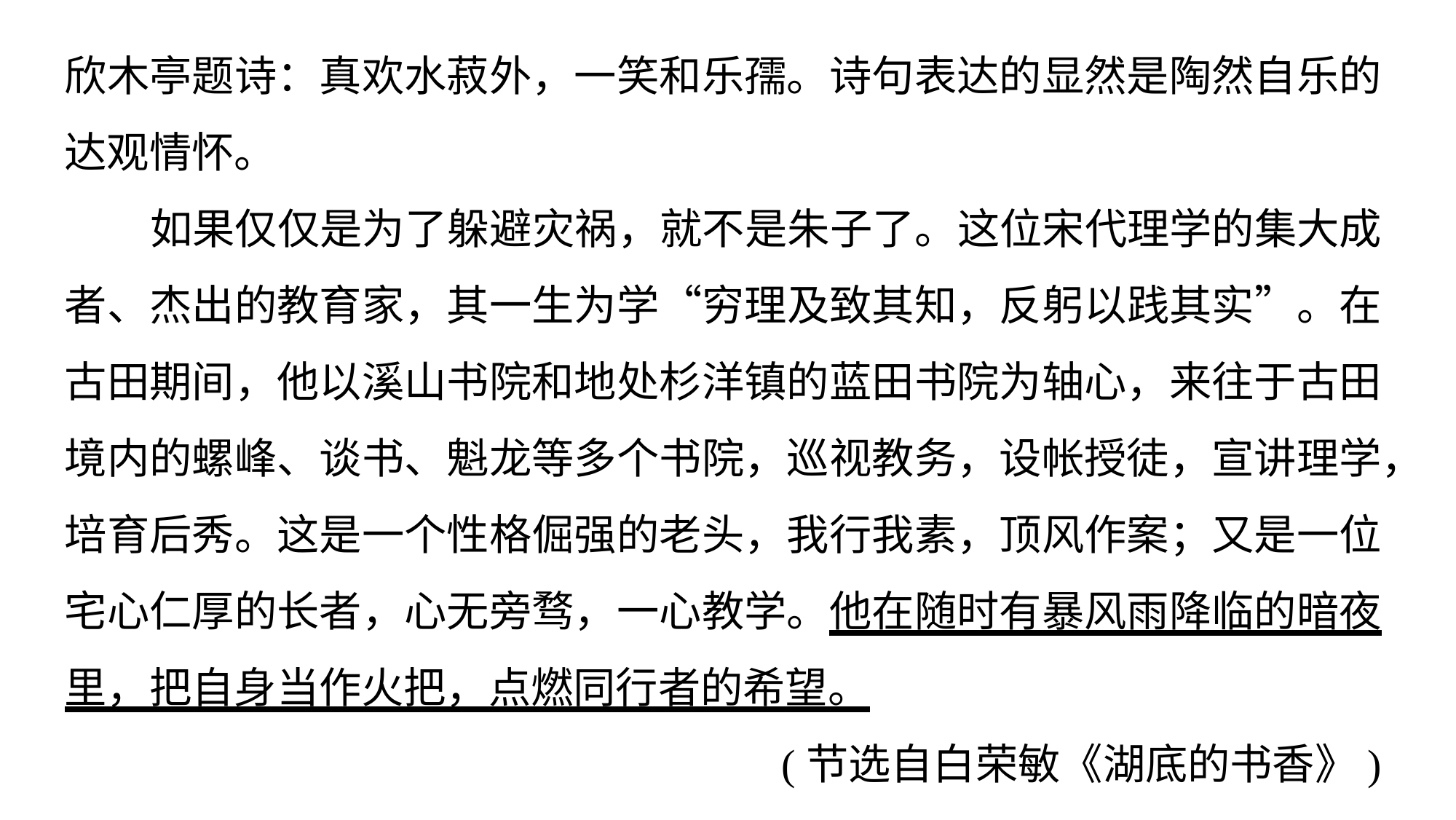

欣木亭题诗：真欢水菽外，一笑和乐孺。诗句表达的显然是陶然自乐的达观情怀。
如果仅仅是为了躲避灾祸，就不是朱子了。这位宋代理学的集大成者、杰出的教育家，其一生为学“穷理及致其知，反躬以践其实”。在古田期间，他以溪山书院和地处杉洋镇的蓝田书院为轴心，来往于古田境内的螺峰、谈书、魁龙等多个书院，巡视教务，设帐授徒，宣讲理学，培育后秀。这是一个性格倔强的老头，我行我素，顶风作案；又是一位宅心仁厚的长者，心无旁骛，一心教学。他在随时有暴风雨降临的暗夜里，把自身当作火把，点燃同行者的希望。
(节选自白荣敏《湖底的书香》)